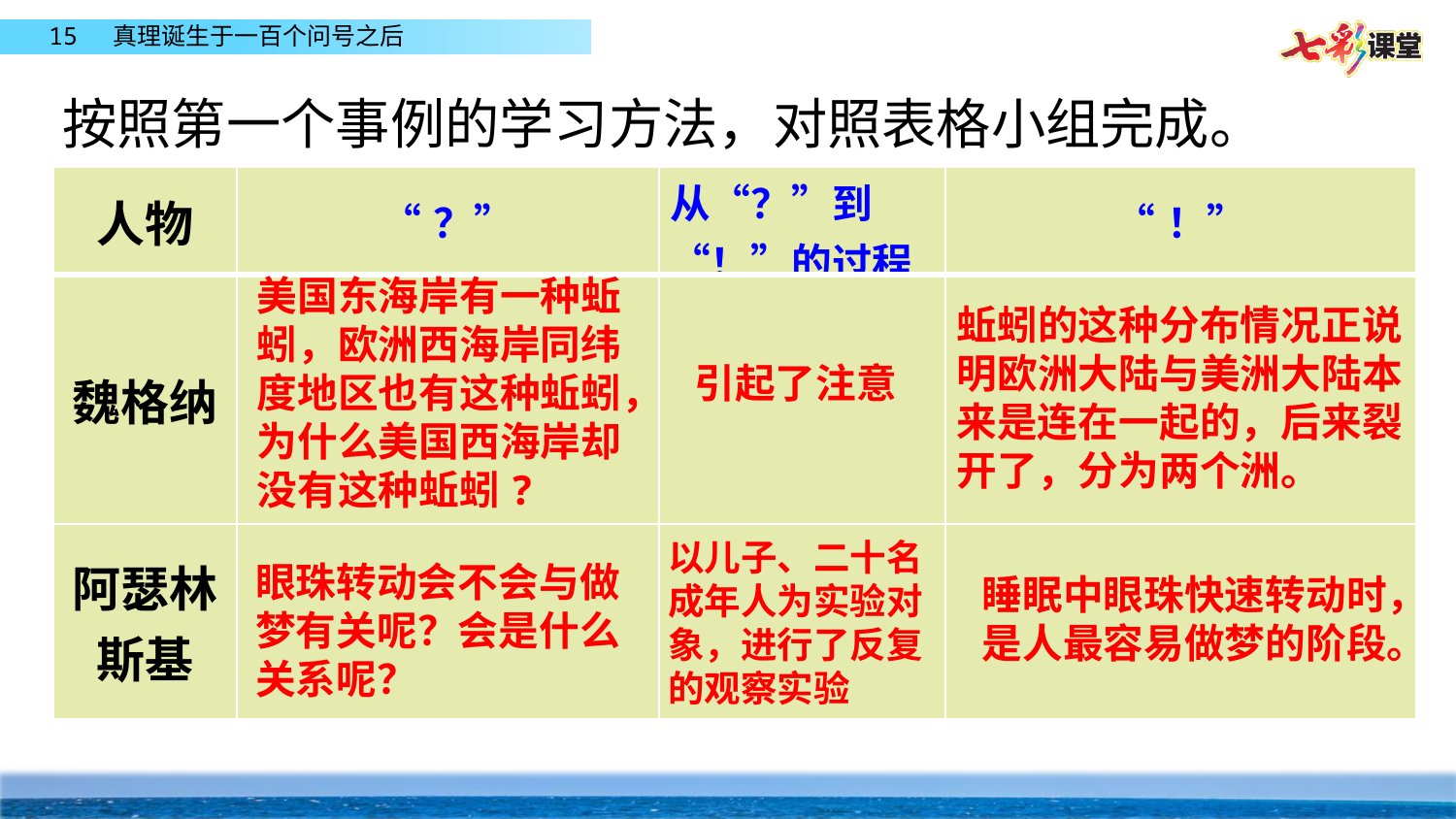

按照第一个事例的学习方法，对照表格小组完成。
| 人物 | “？” | 从“？”到“！”的过程 | “！” |
| --- | --- | --- | --- |
| 魏格纳 |  |  |  |
| 阿瑟林斯基 |  |  |  |
美国东海岸有一种蚯蚓，欧洲西海岸同纬度地区也有这种蚯蚓，为什么美国西海岸却没有这种蚯蚓?
蚯蚓的这种分布情况正说明欧洲大陆与美洲大陆本来是连在一起的，后来裂开了，分为两个洲。
引起了注意
以儿子、二十名成年人为实验对象，进行了反复的观察实验
眼珠转动会不会与做梦有关呢？会是什么关系呢？
睡眠中眼珠快速转动时，是人最容易做梦的阶段。